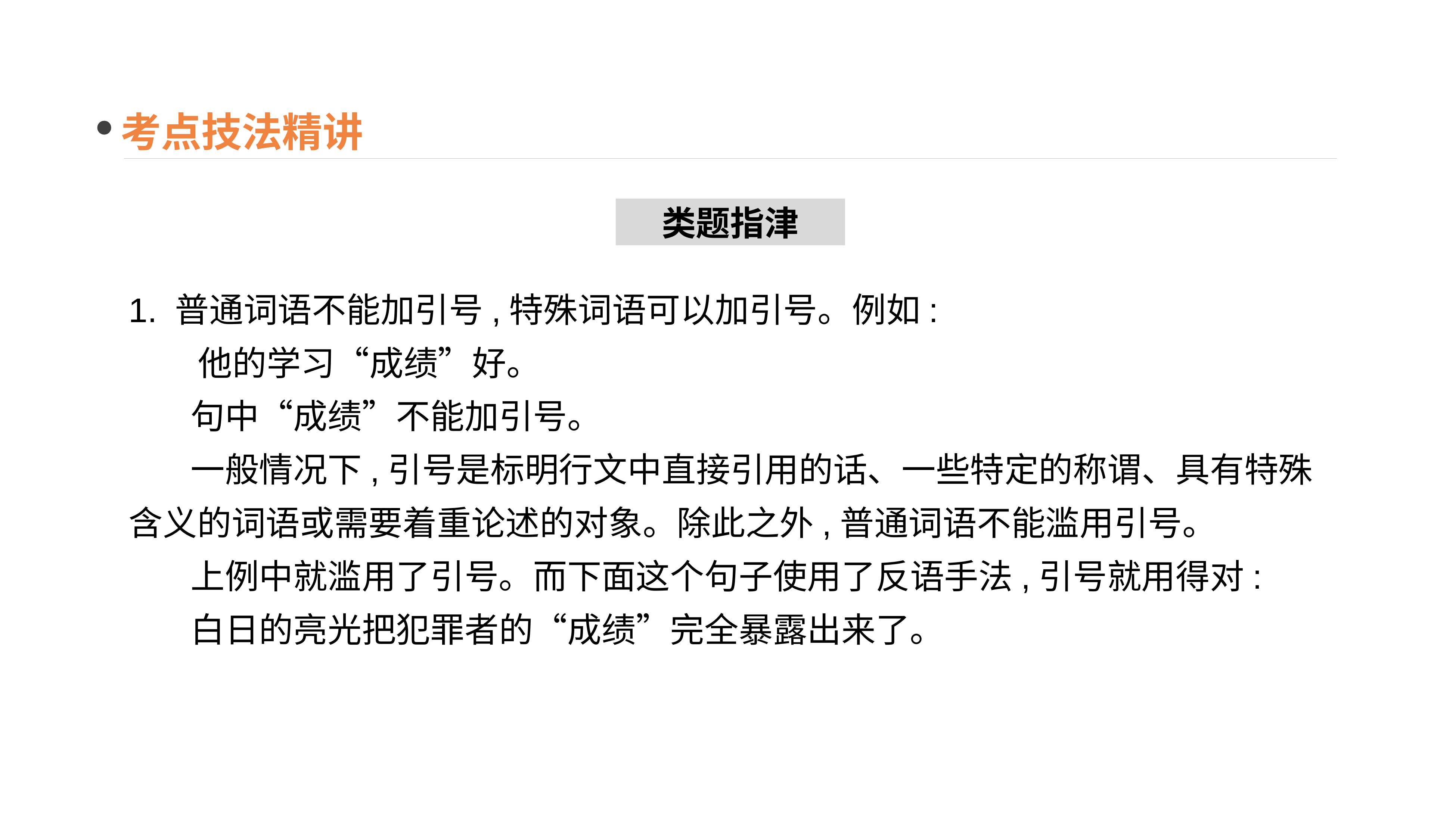

考点技法精讲

类题指津
1. 普通词语不能加引号,特殊词语可以加引号。例如:
        他的学习“成绩”好。
       句中“成绩”不能加引号。
       一般情况下,引号是标明行文中直接引用的话、一些特定的称谓、具有特殊含义的词语或需要着重论述的对象。除此之外,普通词语不能滥用引号。
       上例中就滥用了引号。而下面这个句子使用了反语手法,引号就用得对:
       白日的亮光把犯罪者的“成绩”完全暴露出来了。